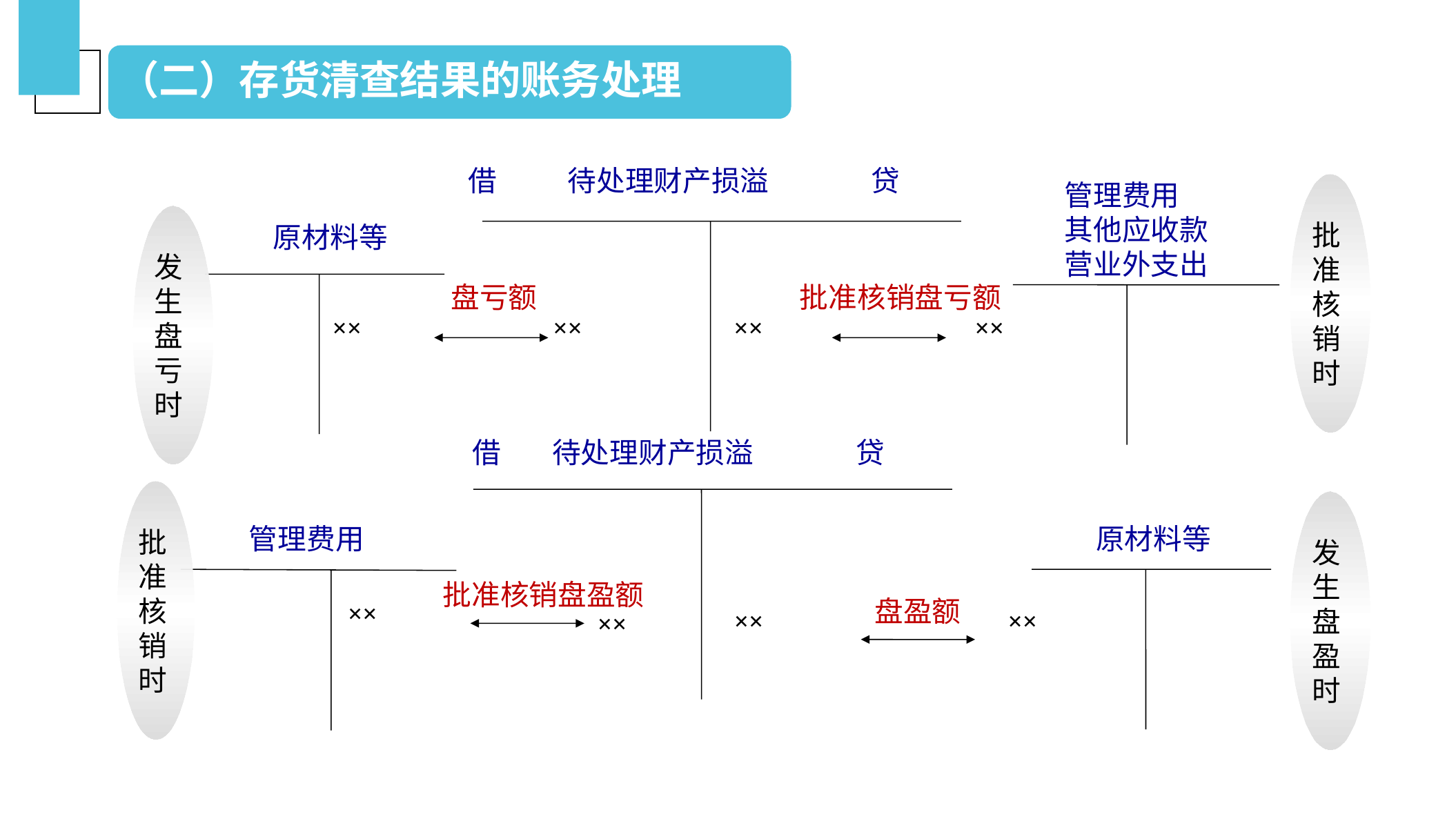

（二）存货清查结果的账务处理
借           待处理财产损溢                贷
批准核销时
管理费用
其他应收款
营业外支出
发生盘亏时
原材料等

盘亏额
批准核销盘亏额

××
××
××
××

借        待处理财产损溢                贷

发生盘盈时

            管理费用
原材料等

批准核销盘盈额
盘盈额
××
××
××
××

批准核销时